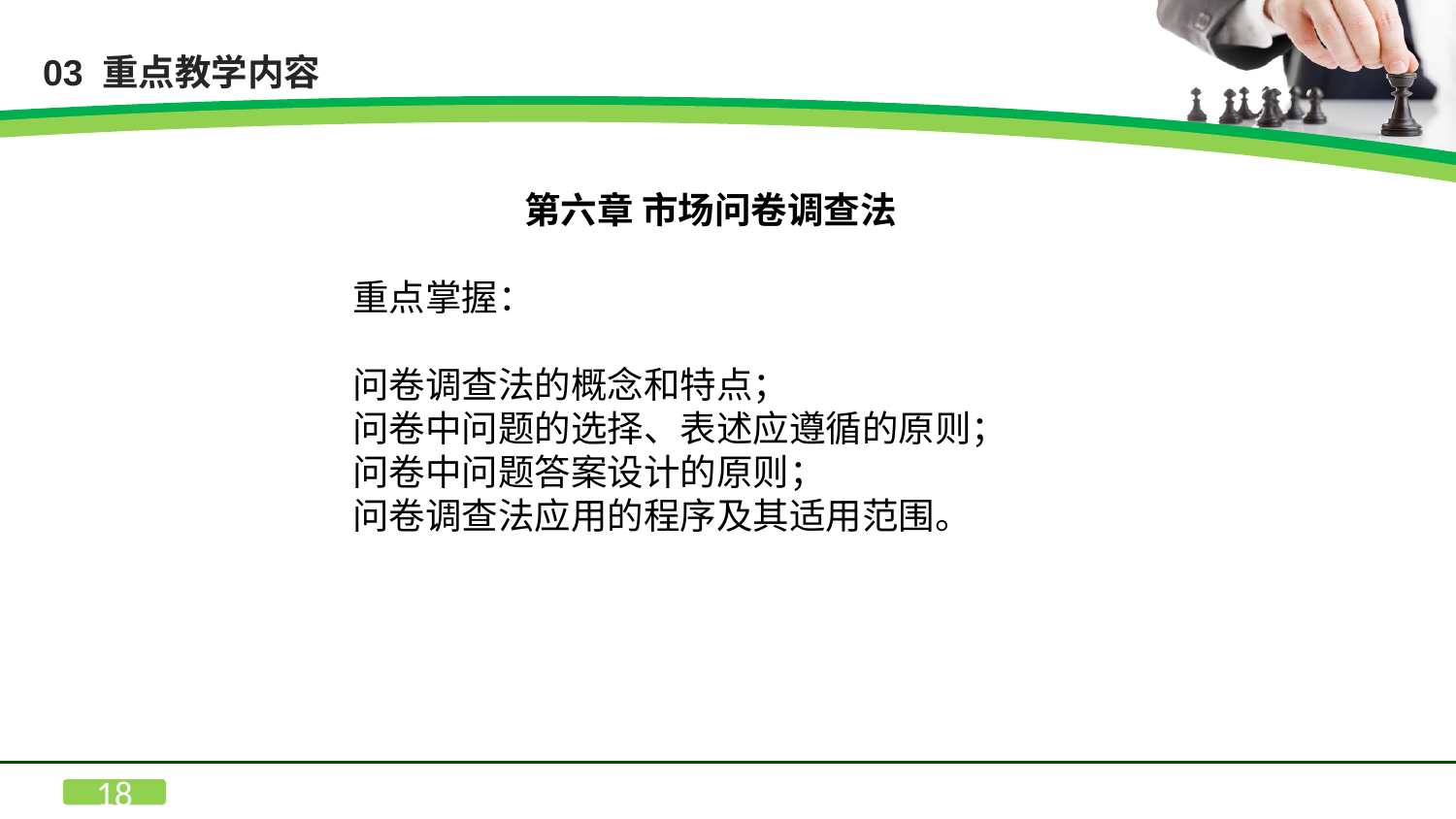

03 重点教学内容
 第六章 市场问卷调查法

重点掌握：

问卷调查法的概念和特点；
问卷中问题的选择、表述应遵循的原则；
问卷中问题答案设计的原则；
问卷调查法应用的程序及其适用范围。